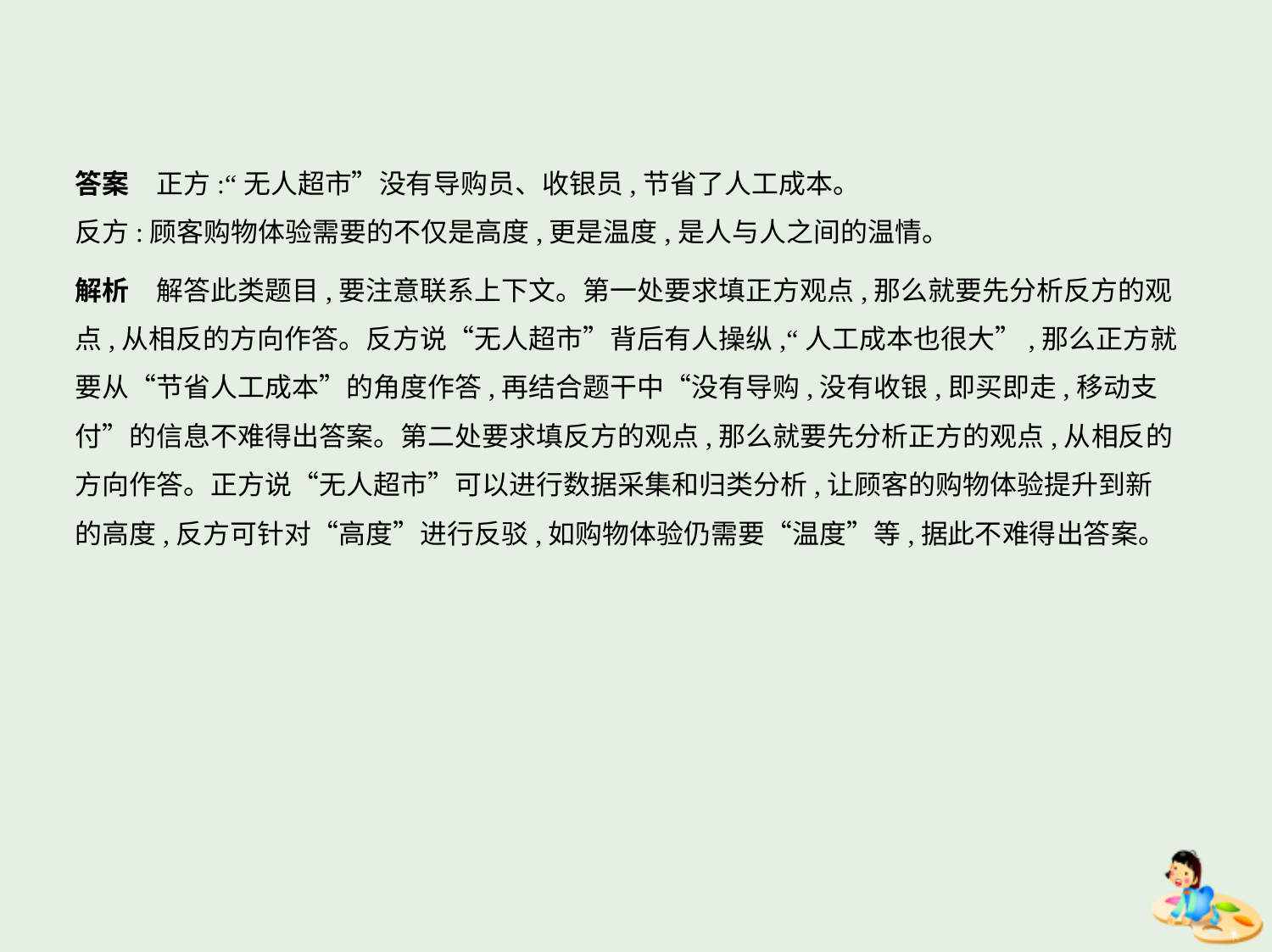

答案　正方:“无人超市”没有导购员、收银员,节省了人工成本。
反方:顾客购物体验需要的不仅是高度,更是温度,是人与人之间的温情。
解析　解答此类题目,要注意联系上下文。第一处要求填正方观点,那么就要先分析反方的观
点,从相反的方向作答。反方说“无人超市”背后有人操纵,“人工成本也很大”,那么正方就
要从“节省人工成本”的角度作答,再结合题干中“没有导购,没有收银,即买即走,移动支
付”的信息不难得出答案。第二处要求填反方的观点,那么就要先分析正方的观点,从相反的
方向作答。正方说“无人超市”可以进行数据采集和归类分析,让顾客的购物体验提升到新
的高度,反方可针对“高度”进行反驳,如购物体验仍需要“温度”等,据此不难得出答案。